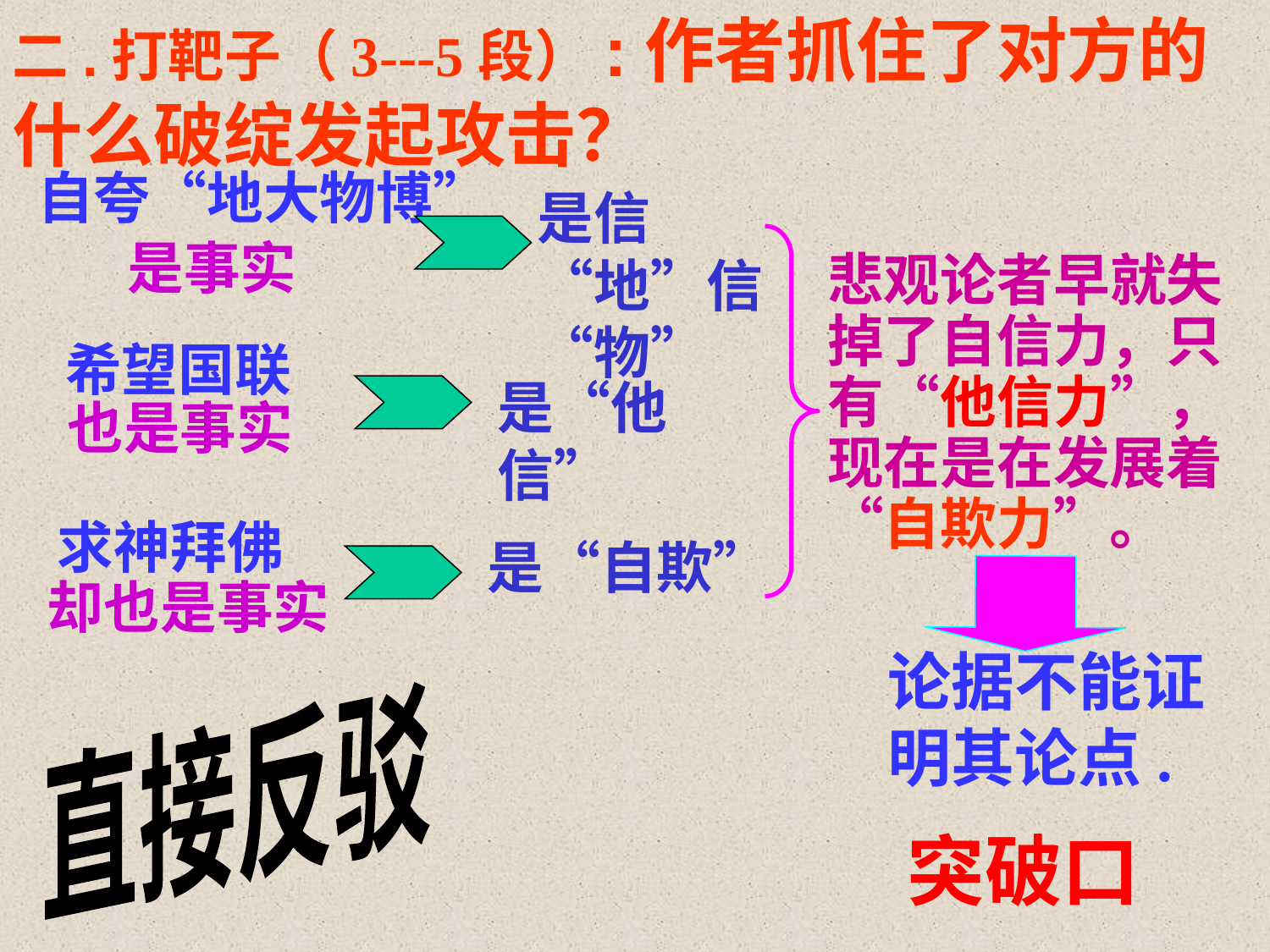

二.打靶子（3---5段）:作者抓住了对方的什么破绽发起攻击？
自夸“地大物博”
是信“地”信“物”

是事实

悲观论者早就失掉了自信力，只有“他信力”，现在是在发展着“自欺力”。
希望国联
是“他信”

也是事实

求神拜佛
是“自欺”

却也是事实
论据不能证明其论点.
直接反驳
突破口